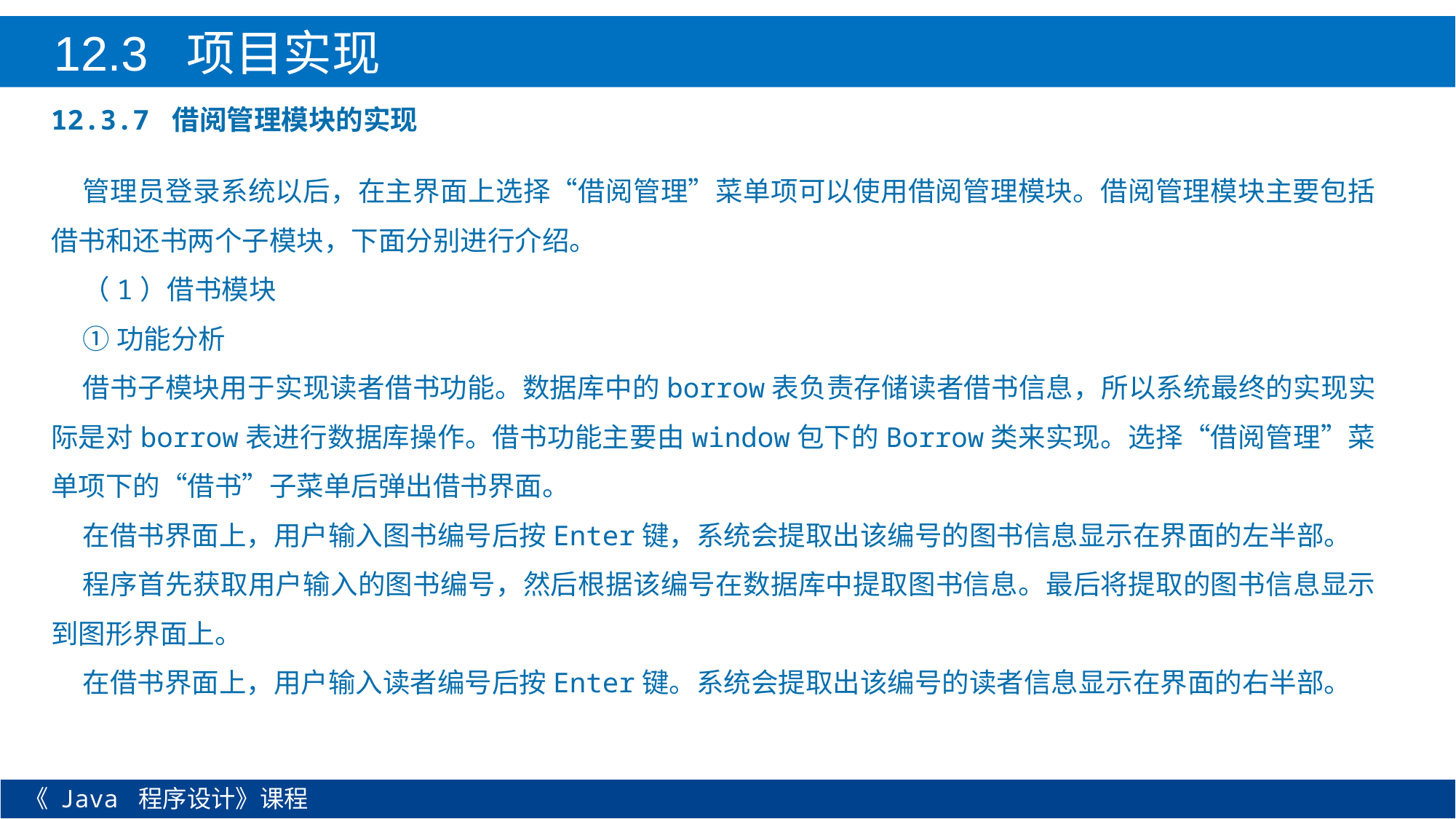

12.3  项目实现
12.3.7 借阅管理模块的实现
管理员登录系统以后，在主界面上选择“借阅管理”菜单项可以使用借阅管理模块。借阅管理模块主要包括借书和还书两个子模块，下面分别进行介绍。
（1）借书模块
①功能分析
借书子模块用于实现读者借书功能。数据库中的borrow表负责存储读者借书信息，所以系统最终的实现实际是对borrow表进行数据库操作。借书功能主要由window包下的Borrow类来实现。选择“借阅管理”菜单项下的“借书”子菜单后弹出借书界面。
在借书界面上，用户输入图书编号后按Enter键，系统会提取出该编号的图书信息显示在界面的左半部。
程序首先获取用户输入的图书编号，然后根据该编号在数据库中提取图书信息。最后将提取的图书信息显示到图形界面上。
在借书界面上，用户输入读者编号后按Enter键。系统会提取出该编号的读者信息显示在界面的右半部。

《 Java 程序设计》课程